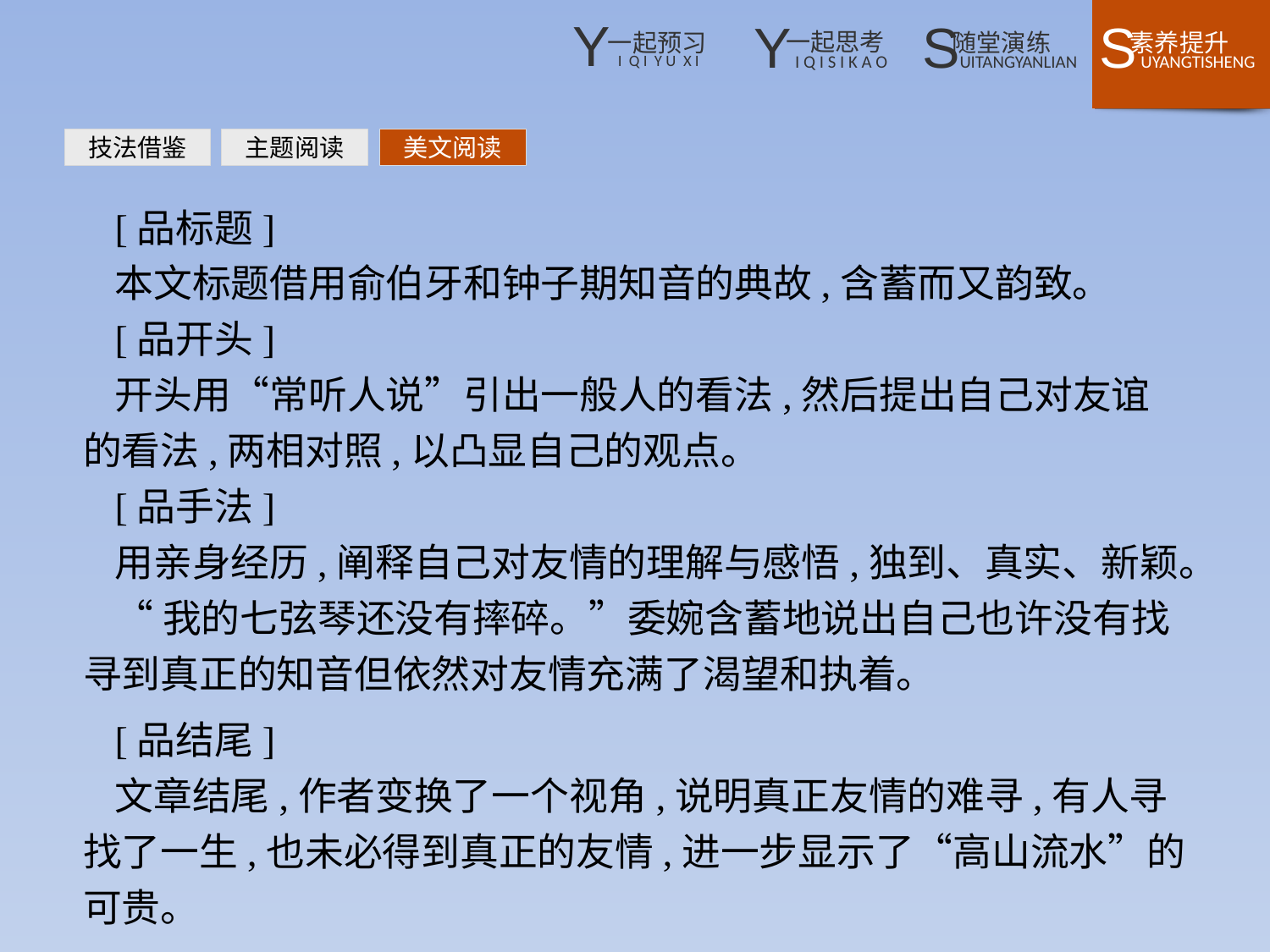

技法借鉴
主题阅读
美文阅读
[品标题]
本文标题借用俞伯牙和钟子期知音的典故,含蓄而又韵致。
[品开头]
开头用“常听人说”引出一般人的看法,然后提出自己对友谊的看法,两相对照,以凸显自己的观点。
[品手法]
用亲身经历,阐释自己对友情的理解与感悟,独到、真实、新颖。
“我的七弦琴还没有摔碎。”委婉含蓄地说出自己也许没有找寻到真正的知音但依然对友情充满了渴望和执着。
[品结尾]
文章结尾,作者变换了一个视角,说明真正友情的难寻,有人寻找了一生,也未必得到真正的友情,进一步显示了“高山流水”的可贵。